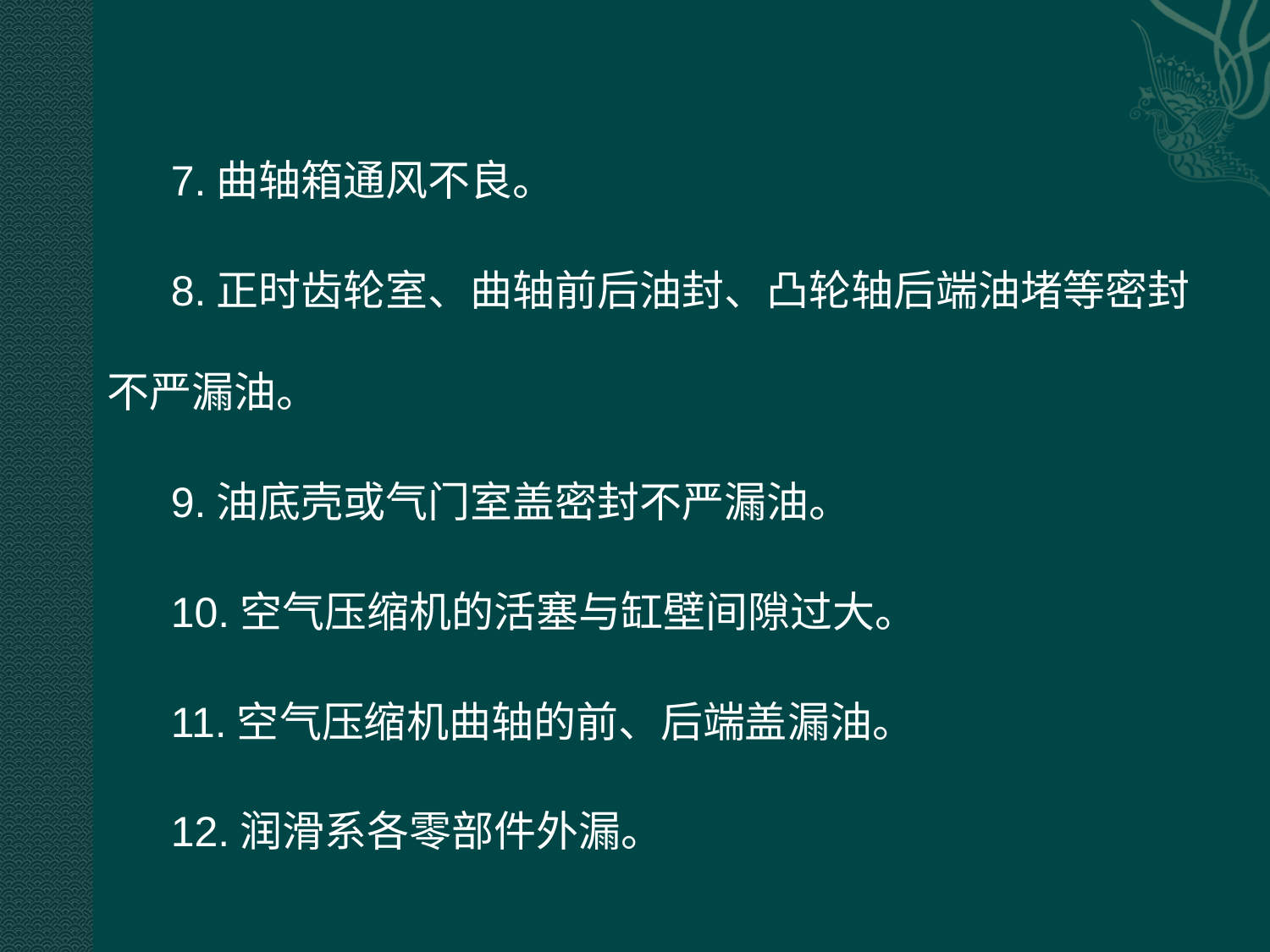

7.曲轴箱通风不良。
8.正时齿轮室、曲轴前后油封、凸轮轴后端油堵等密封不严漏油。
9.油底壳或气门室盖密封不严漏油。
10.空气压缩机的活塞与缸壁间隙过大。
11.空气压缩机曲轴的前、后端盖漏油。
12.润滑系各零部件外漏。